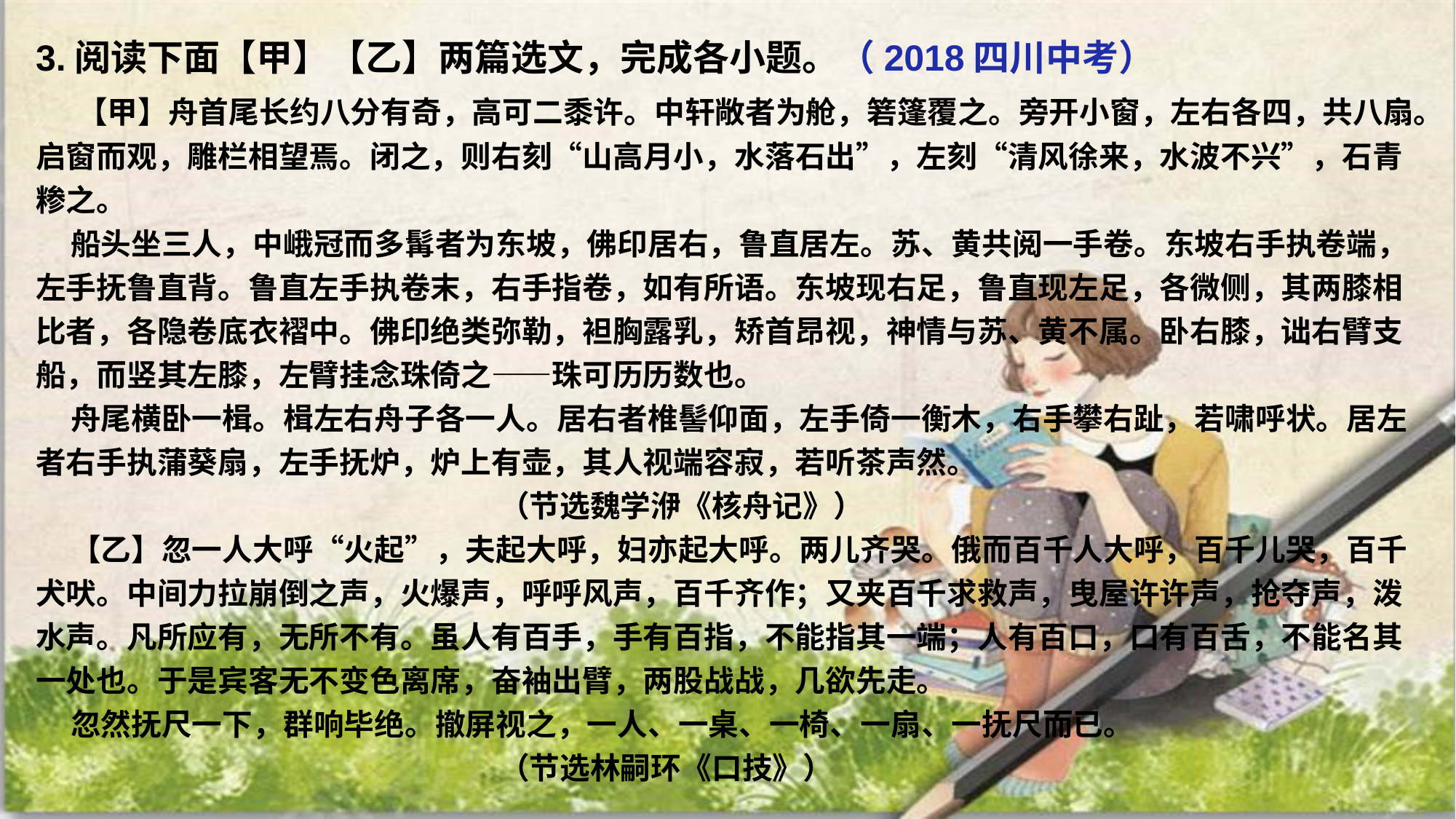

3.阅读下面【甲】【乙】两篇选文，完成各小题。（2018四川中考）
    【甲】舟首尾长约八分有奇，高可二黍许。中轩敞者为舱，箬篷覆之。旁开小窗，左右各四，共八扇。启窗而观，雕栏相望焉。闭之，则右刻“山高月小，水落石出”，左刻“清风徐来，水波不兴”，石青糁之。
    船头坐三人，中峨冠而多髯者为东坡，佛印居右，鲁直居左。苏、黄共阅一手卷。东坡右手执卷端，左手抚鲁直背。鲁直左手执卷末，右手指卷，如有所语。东坡现右足，鲁直现左足，各微侧，其两膝相比者，各隐卷底衣褶中。佛印绝类弥勒，袒胸露乳，矫首昂视，神情与苏、黄不属。卧右膝，诎右臂支船，而竖其左膝，左臂挂念珠倚之——珠可历历数也。
    舟尾横卧一楫。楫左右舟子各一人。居右者椎髻仰面，左手倚一衡木，右手攀右趾，若啸呼状。居左者右手执蒲葵扇，左手抚炉，炉上有壶，其人视端容寂，若听茶声然。
                                                                  （节选魏学洢《核舟记》）
    【乙】忽一人大呼“火起”，夫起大呼，妇亦起大呼。两儿齐哭。俄而百千人大呼，百千儿哭，百千犬吠。中间力拉崩倒之声，火爆声，呼呼风声，百千齐作；又夹百千求救声，曳屋许许声，抢夺声，泼水声。凡所应有，无所不有。虽人有百手，手有百指，不能指其一端；人有百口，口有百舌，不能名其一处也。于是宾客无不变色离席，奋袖出臂，两股战战，几欲先走。
    忽然抚尺一下，群响毕绝。撤屏视之，一人、一桌、一椅、一扇、一抚尺而已。
                                                                  （节选林嗣环《口技》）